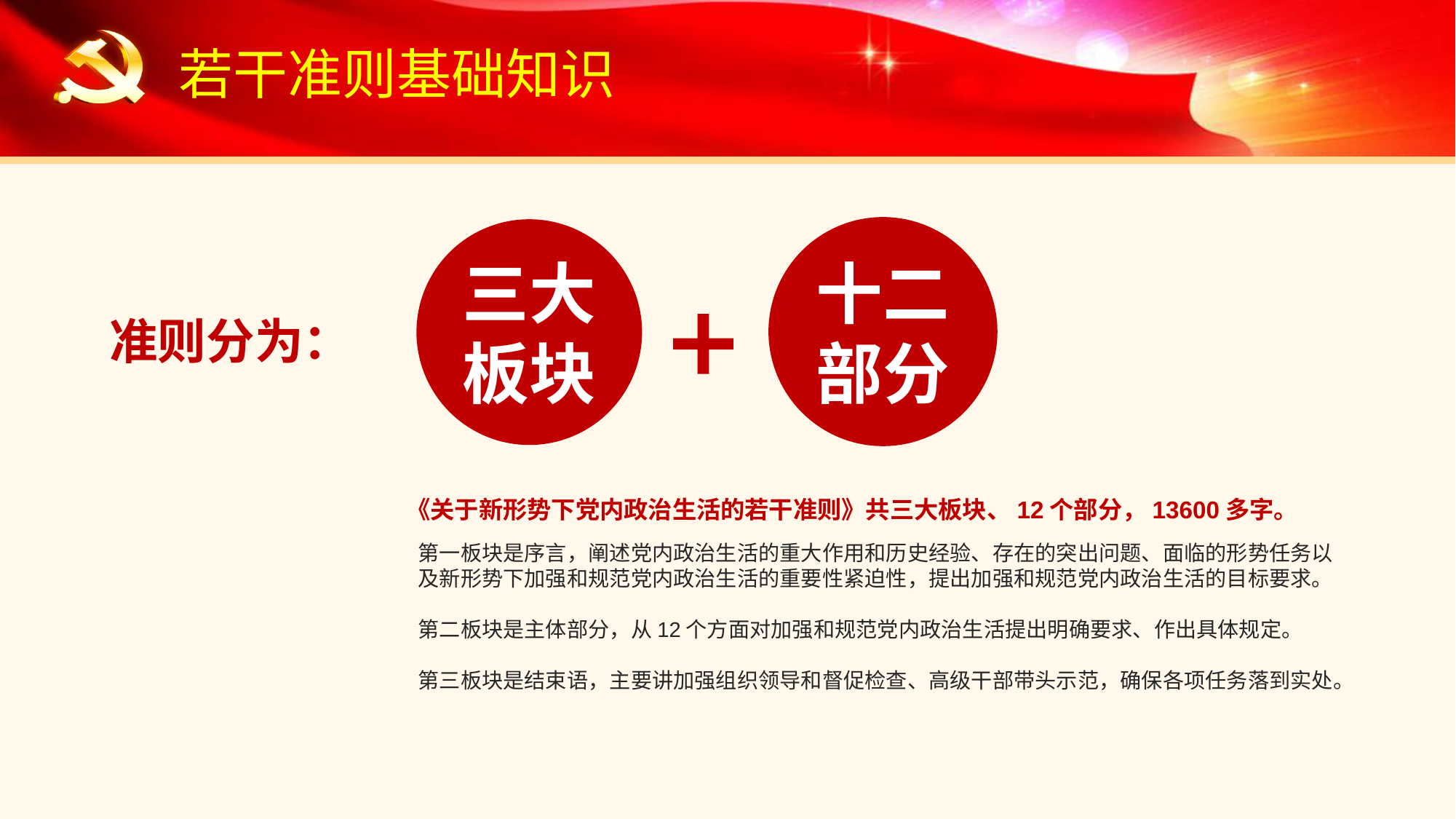

若干准则基础知识
十二部分
三大板块

准则分为：
《关于新形势下党内政治生活的若干准则》共三大板块、12个部分，13600多字。
第一板块是序言，阐述党内政治生活的重大作用和历史经验、存在的突出问题、面临的形势任务以及新形势下加强和规范党内政治生活的重要性紧迫性，提出加强和规范党内政治生活的目标要求。

第二板块是主体部分，从12个方面对加强和规范党内政治生活提出明确要求、作出具体规定。

第三板块是结束语，主要讲加强组织领导和督促检查、高级干部带头示范，确保各项任务落到实处。